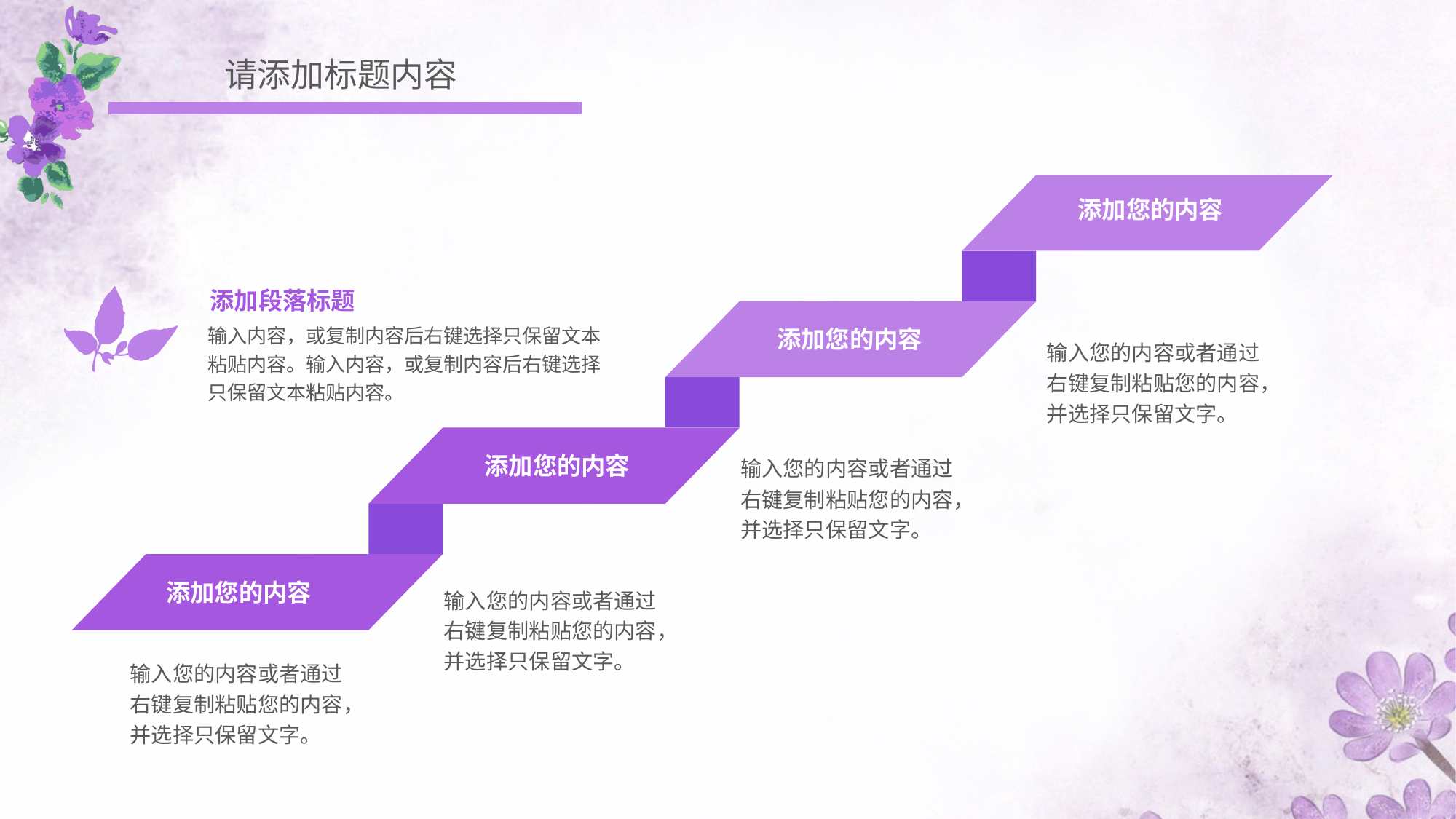

请添加标题内容

添加您的内容

添加段落标题
输入内容，或复制内容后右键选择只保留文本粘贴内容。输入内容，或复制内容后右键选择只保留文本粘贴内容。

添加您的内容
输入您的内容或者通过右键复制粘贴您的内容，并选择只保留文字。

添加您的内容
输入您的内容或者通过右键复制粘贴您的内容，并选择只保留文字。

添加您的内容
输入您的内容或者通过右键复制粘贴您的内容，并选择只保留文字。
输入您的内容或者通过右键复制粘贴您的内容，并选择只保留文字。